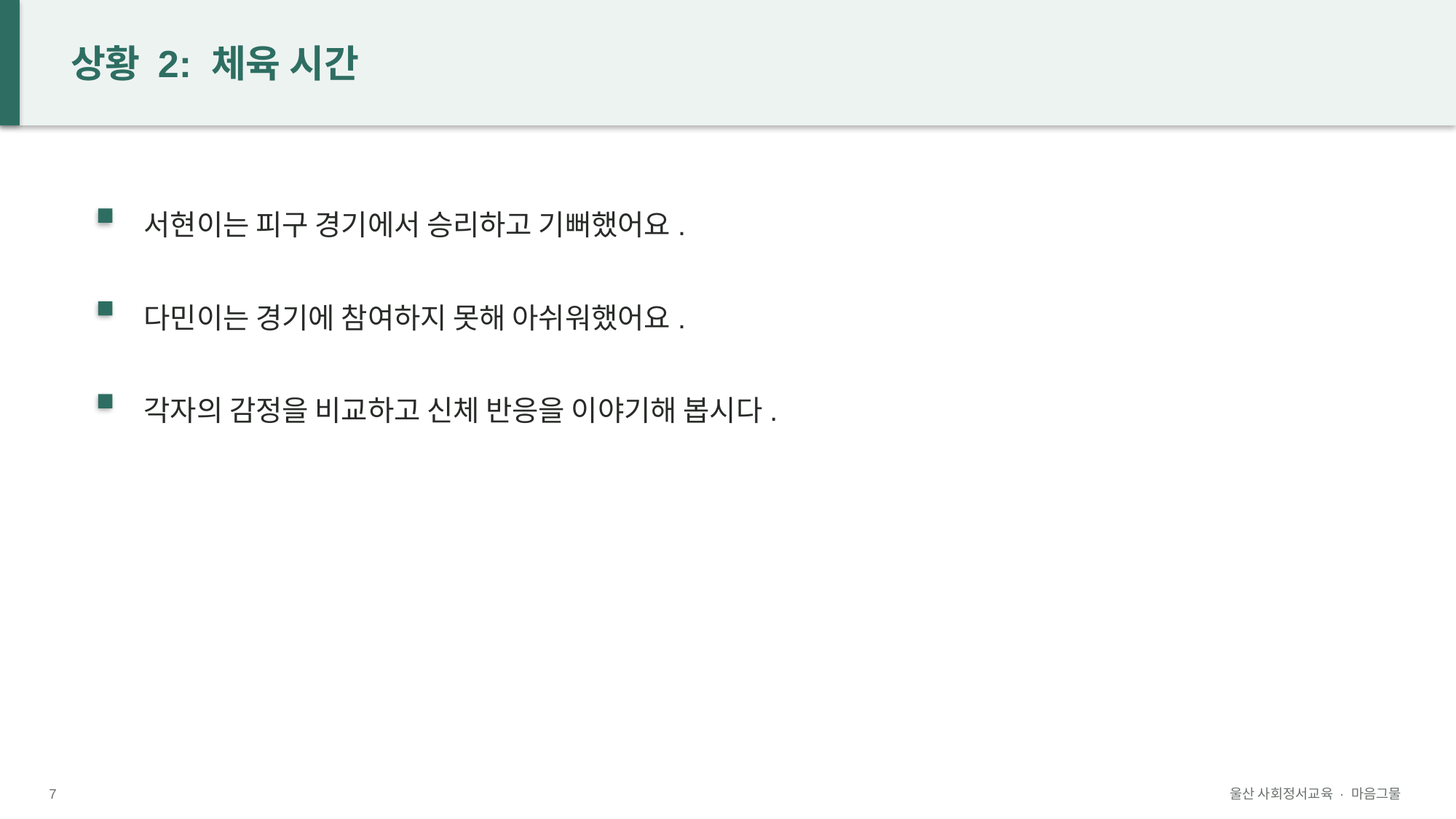

상황 2: 체육 시간
서현이는 피구 경기에서 승리하고 기뻐했어요.

다민이는 경기에 참여하지 못해 아쉬워했어요.

각자의 감정을 비교하고 신체 반응을 이야기해 봅시다.

7
울산 사회정서교육 · 마음그물